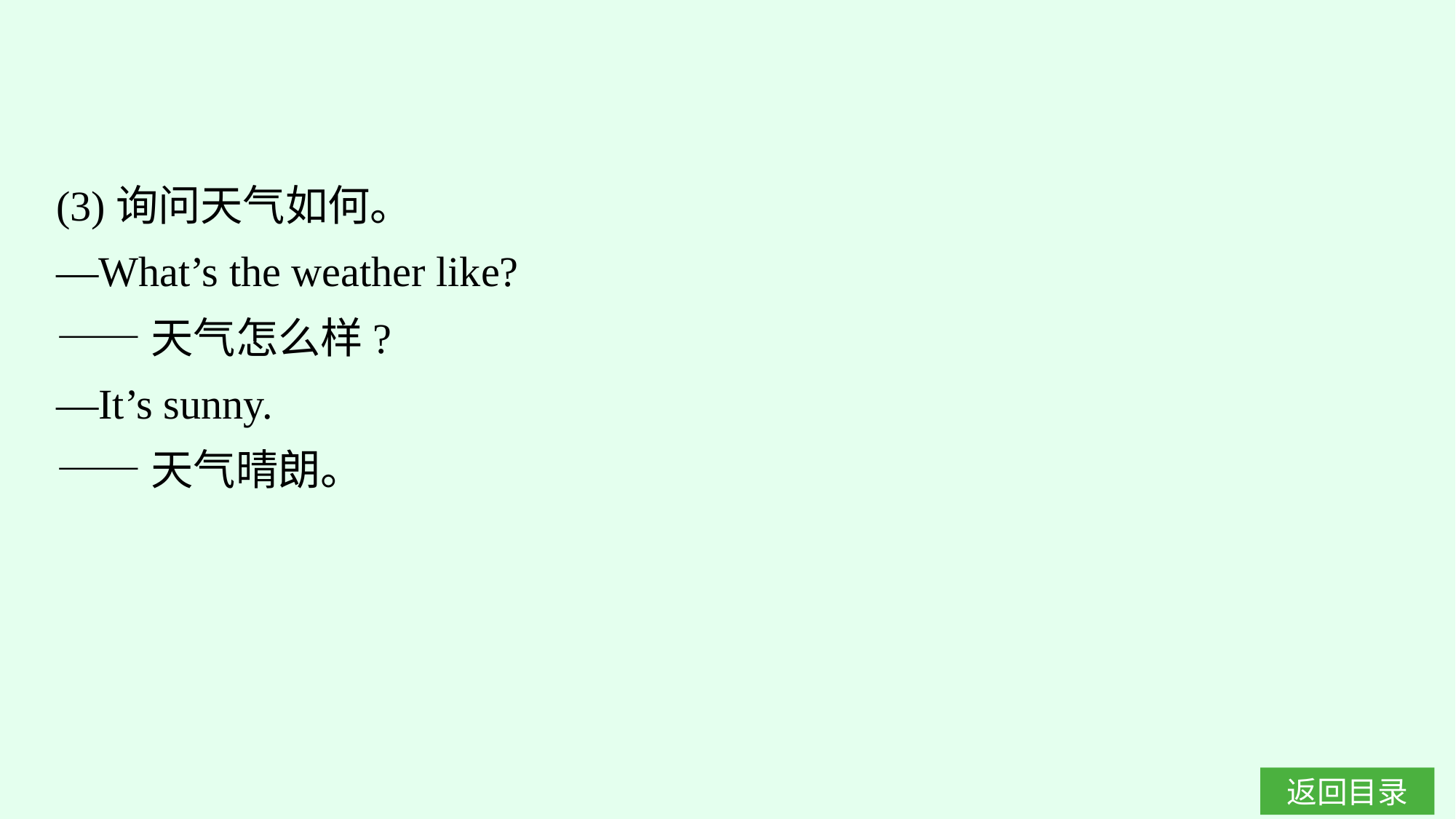

(3)询问天气如何。
—What’s the weather like?
——天气怎么样?
—It’s sunny.
——天气晴朗。